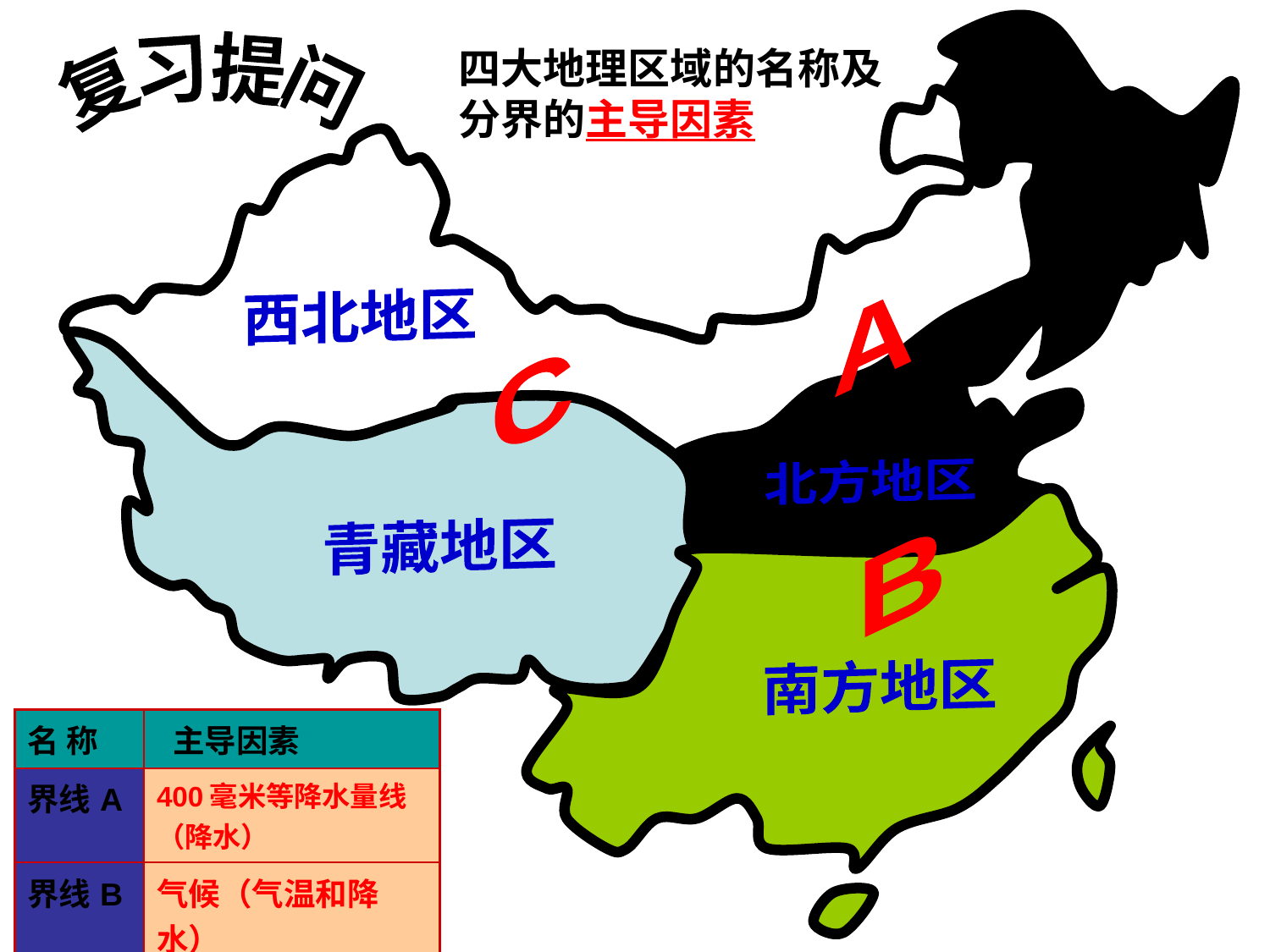

四大地理区域的名称及
分界的主导因素
复习提问

西北地区
A

C
北方地区

青藏地区
B
南方地区
| 名 称 | 主导因素 |
| --- | --- |
| 界线A | 400毫米等降水量线（降水） |
| 界线B | 气候（气温和降水） |
| 界线C | 地形、地势 |